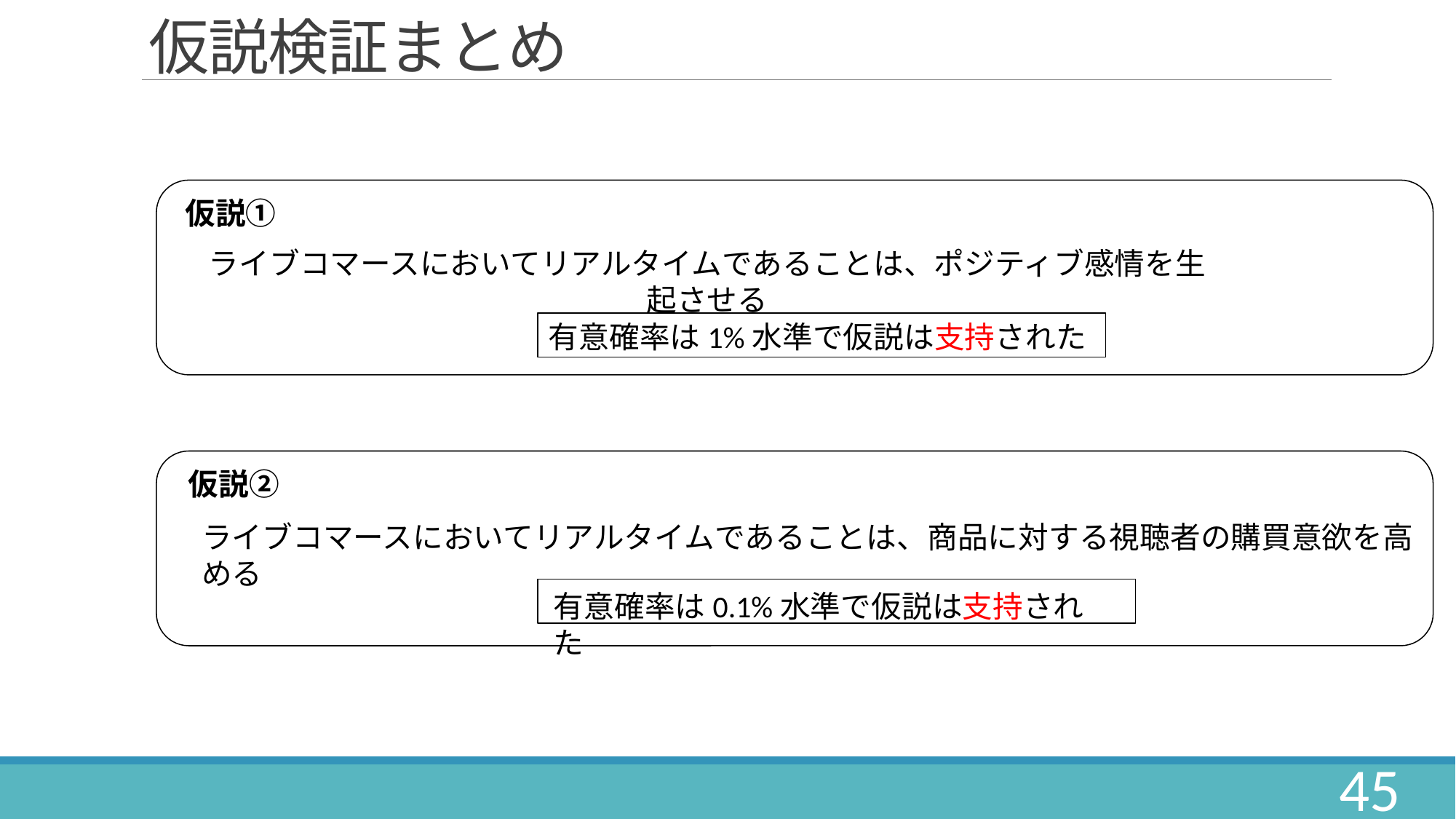

# 仮説検証まとめ

仮説①
ライブコマースにおいてリアルタイムであることは、ポジティブ感情を生起させる

有意確率は1%水準で仮説は支持された

仮説②
ライブコマースにおいてリアルタイムであることは、商品に対する視聴者の購買意欲を高める

有意確率は0.1%水準で仮説は支持された
45